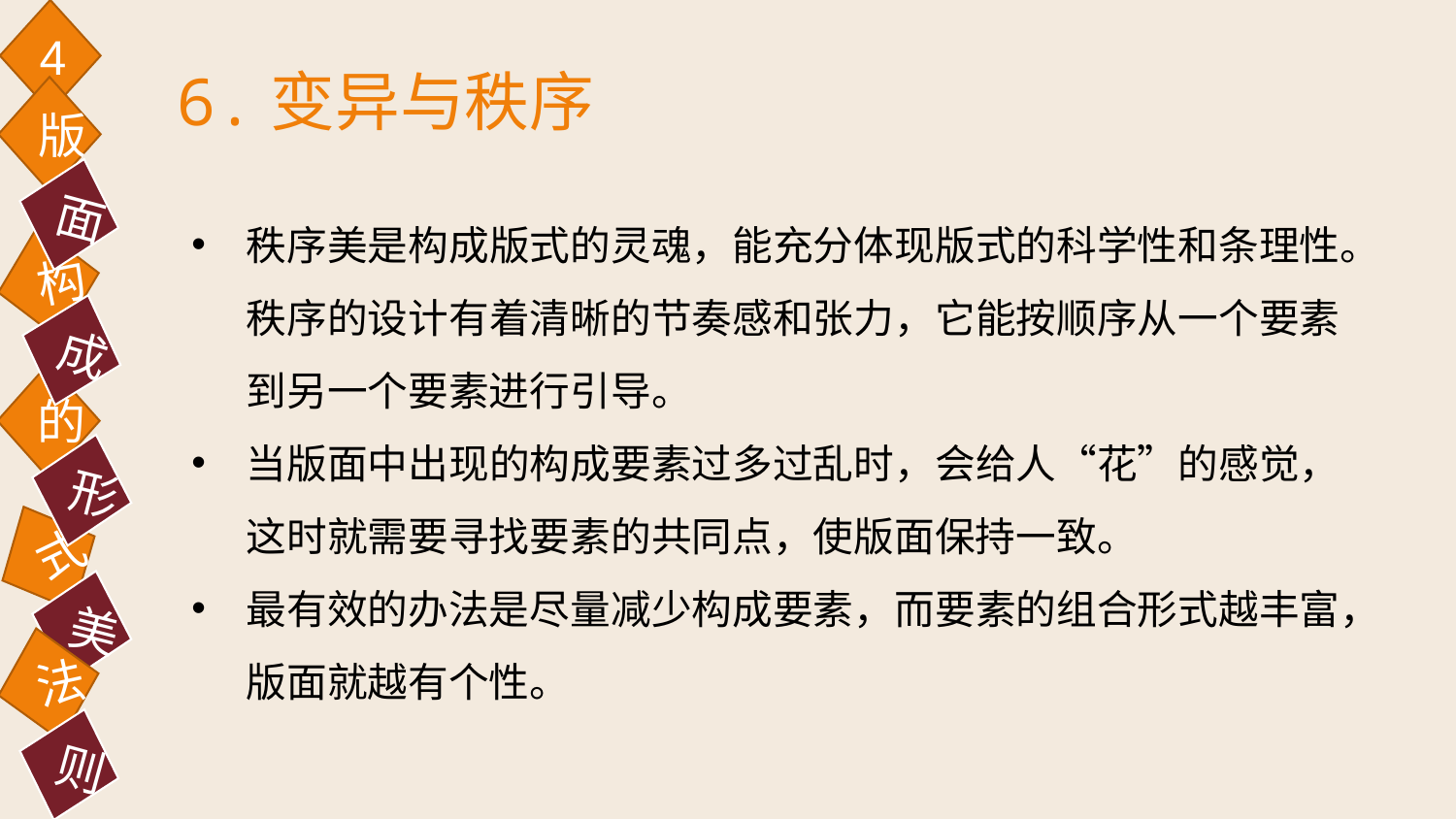

4
6.变异与秩序
版
面
秩序美是构成版式的灵魂，能充分体现版式的科学性和条理性。秩序的设计有着清晰的节奏感和张力，它能按顺序从一个要素到另一个要素进行引导。
当版面中出现的构成要素过多过乱时，会给人“花”的感觉，这时就需要寻找要素的共同点，使版面保持一致。
最有效的办法是尽量减少构成要素，而要素的组合形式越丰富，版面就越有个性。
构
成
的
形
式
美
法
则